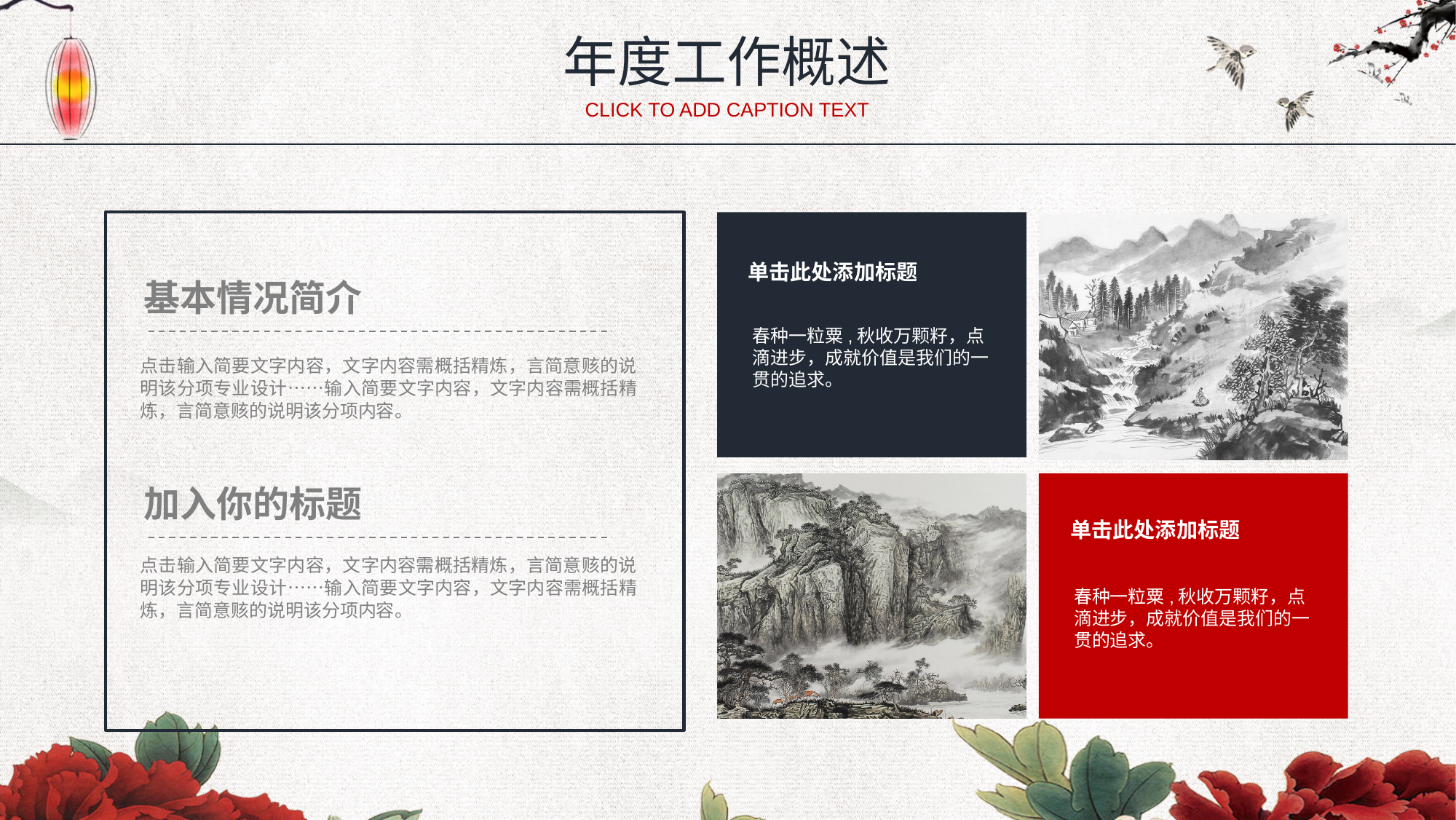

年度工作概述
CLICK TO ADD CAPTION TEXT

单击此处添加标题
春种一粒粟,秋收万颗籽，点滴进步，成就价值是我们的一贯的追求。

单击此处添加标题
春种一粒粟,秋收万颗籽，点滴进步，成就价值是我们的一贯的追求。
基本情况简介
点击输入简要文字内容，文字内容需概括精炼，言简意赅的说明该分项专业设计……输入简要文字内容，文字内容需概括精炼，言简意赅的说明该分项内容。
加入你的标题
点击输入简要文字内容，文字内容需概括精炼，言简意赅的说明该分项专业设计……输入简要文字内容，文字内容需概括精炼，言简意赅的说明该分项内容。